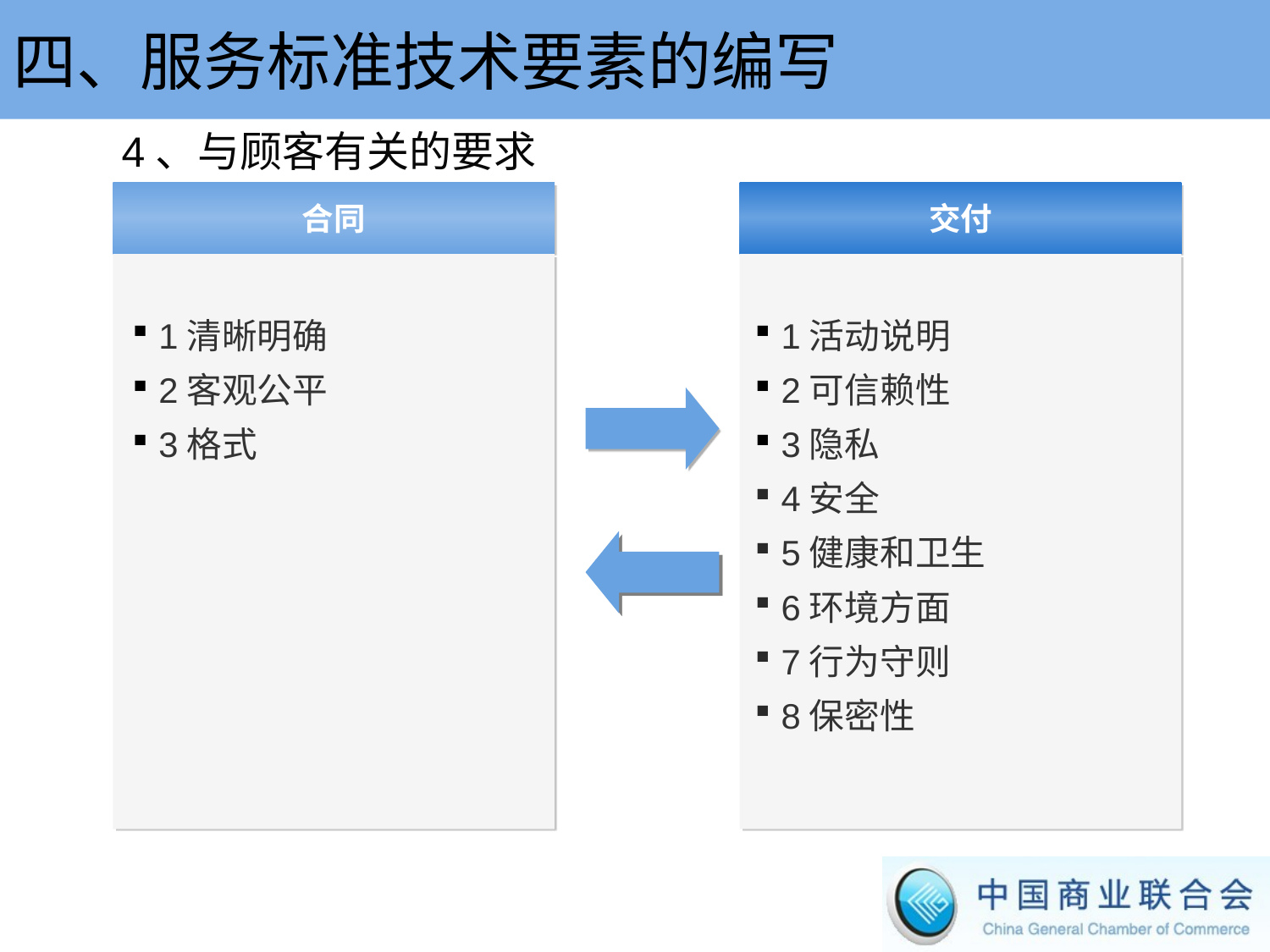

四、服务标准技术要素的编写
4、与顾客有关的要求
合同
交付

1清晰明确
2客观公平
3格式

1活动说明
2可信赖性
3隐私
4安全
5健康和卫生
6环境方面
7行为守则
8保密性